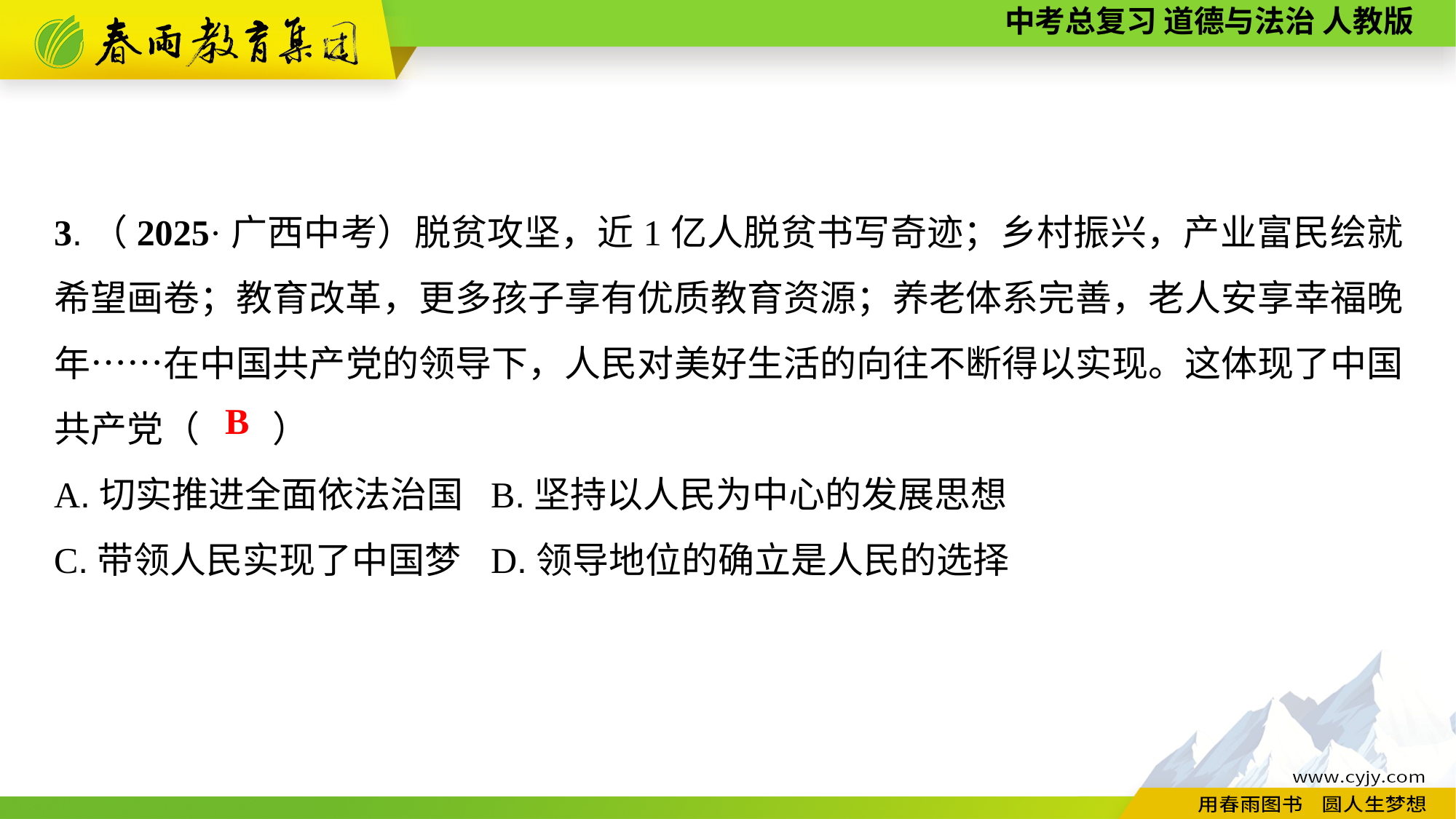

3.（2025·广西中考）脱贫攻坚，近1亿人脱贫书写奇迹；乡村振兴，产业富民绘就希望画卷；教育改革，更多孩子享有优质教育资源；养老体系完善，老人安享幸福晚年……在中国共产党的领导下，人民对美好生活的向往不断得以实现。这体现了中国共产党（　　）
A.切实推进全面依法治国	B.坚持以人民为中心的发展思想
C.带领人民实现了中国梦	D.领导地位的确立是人民的选择
B